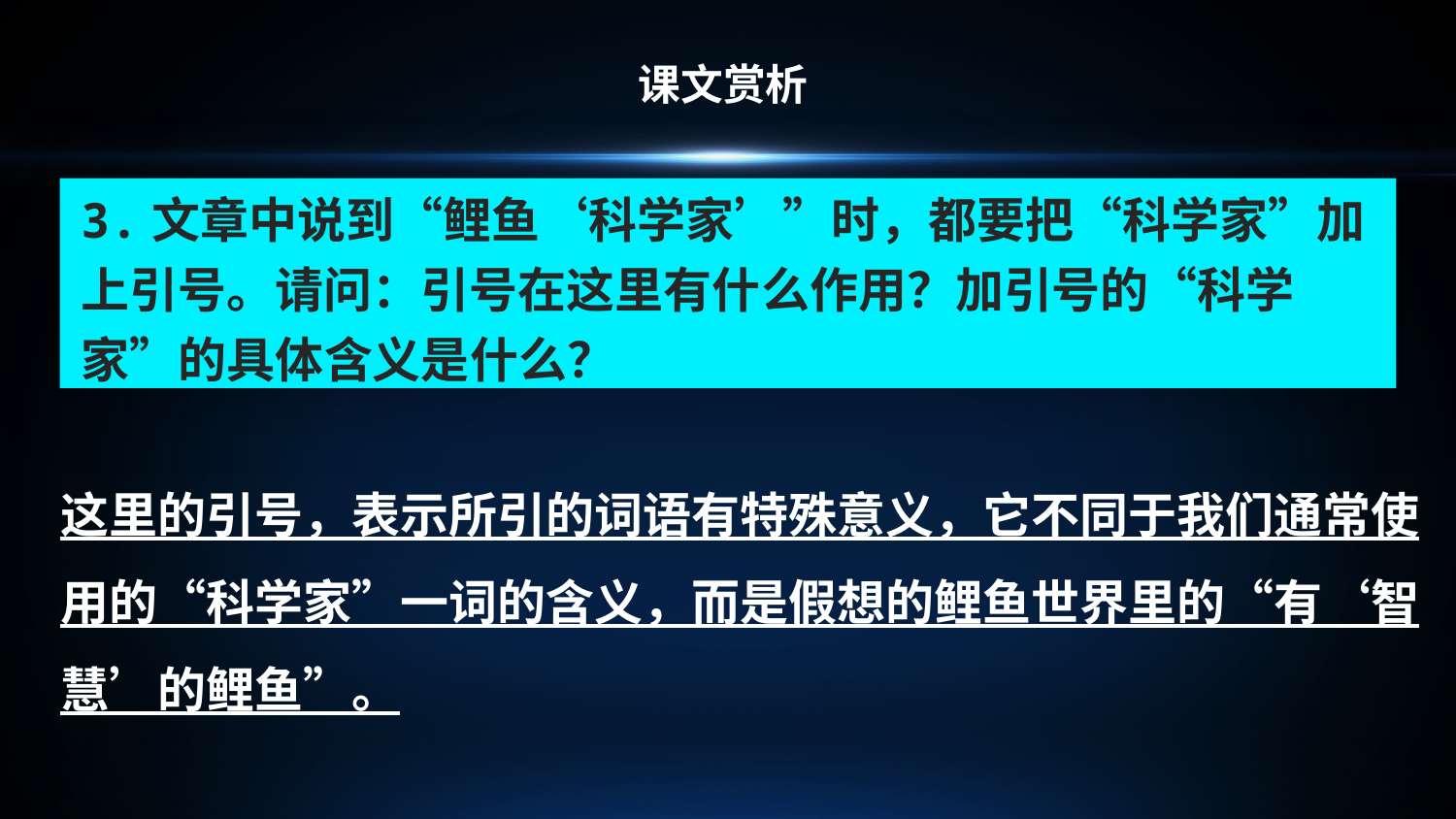

课文赏析
3.文章中说到“鲤鱼‘科学家’”时，都要把“科学家”加上引号。请问：引号在这里有什么作用？加引号的“科学家”的具体含义是什么？

这里的引号，表示所引的词语有特殊意义，它不同于我们通常使用的“科学家”一词的含义，而是假想的鲤鱼世界里的“有‘智慧’的鲤鱼”。